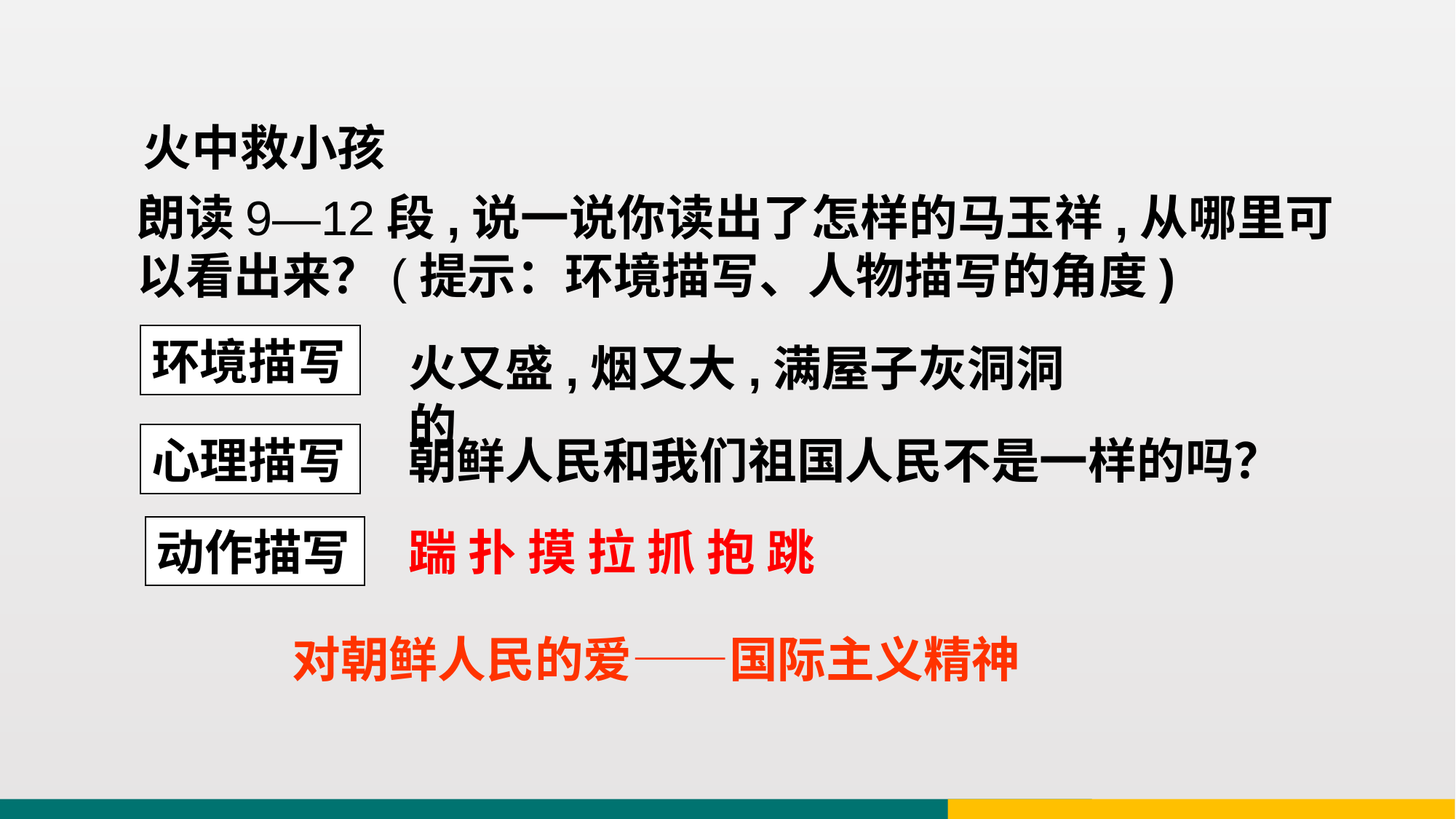

火中救小孩
朗读9—12段,说一说你读出了怎样的马玉祥,从哪里可以看出来？(提示：环境描写、人物描写的角度)
环境描写
火又盛,烟又大,满屋子灰洞洞的
心理描写
朝鲜人民和我们祖国人民不是一样的吗？
动作描写
踹 扑 摸 拉 抓 抱 跳
对朝鲜人民的爱——国际主义精神